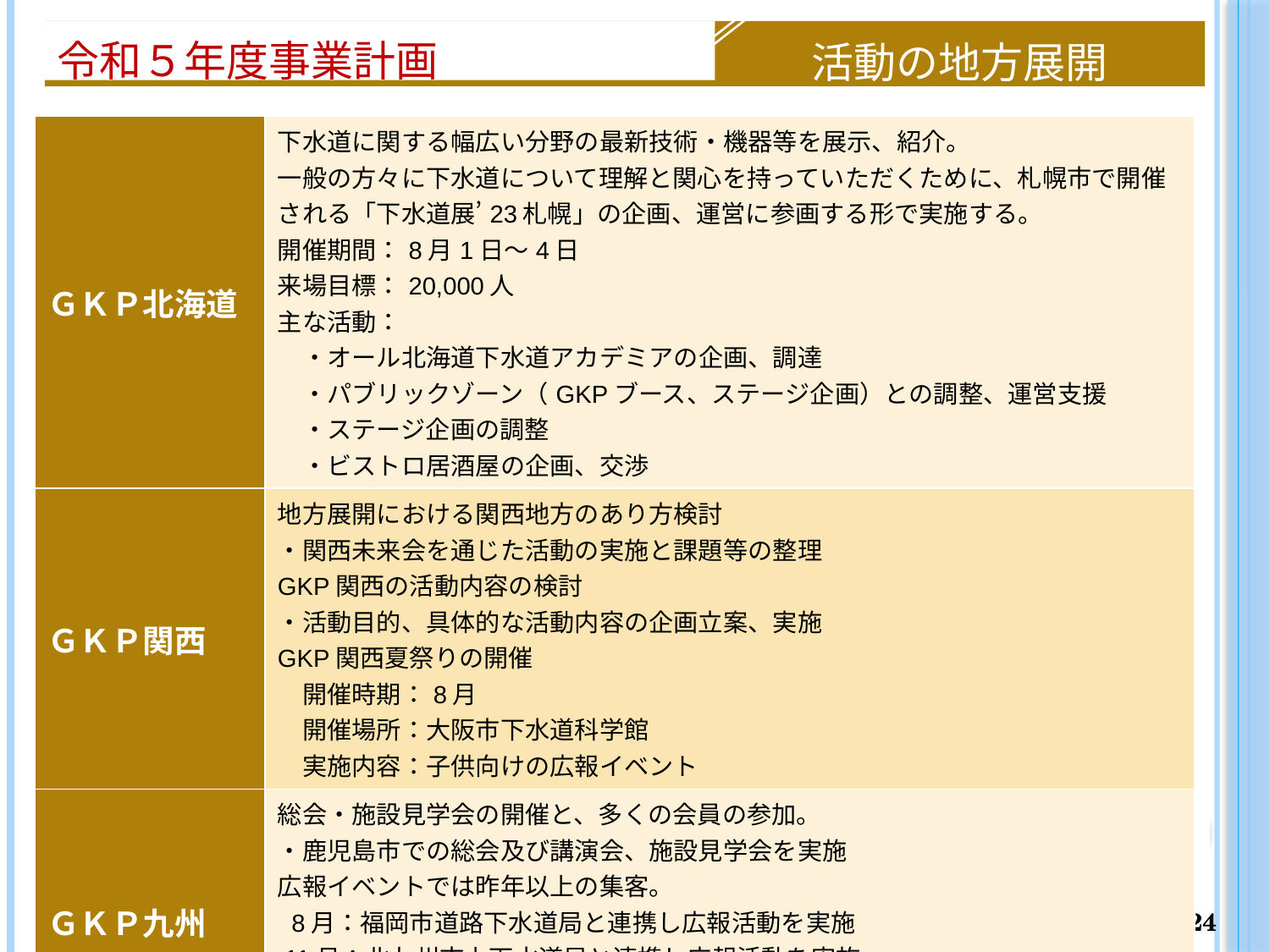

令和５年度事業計画
活動の地方展開

| ＧＫＰ北海道 | 下水道に関する幅広い分野の最新技術・機器等を展示、紹介。 一般の方々に下水道について理解と関心を持っていただくために、札幌市で開催される「下水道展’23札幌」の企画、運営に参画する形で実施する。 開催期間：8月1日～4日 来場目標：20,000人 主な活動： 　・オール北海道下水道アカデミアの企画、調達 　・パブリックゾーン（GKPブース、ステージ企画）との調整、運営支援 　・ステージ企画の調整 　・ビストロ居酒屋の企画、交渉 |
| --- | --- |
| ＧＫＰ関西 | 地方展開における関西地方のあり方検討 ・関西未来会を通じた活動の実施と課題等の整理 GKP関西の活動内容の検討 ・活動目的、具体的な活動内容の企画立案、実施 GKP関西夏祭りの開催 　開催時期：8月 　開催場所：大阪市下水道科学館 　実施内容：子供向けの広報イベント |
| ＧＫＰ九州 | 総会・施設見学会の開催と、多くの会員の参加。 ・鹿児島市での総会及び講演会、施設見学会を実施 広報イベントでは昨年以上の集客。 8月：福岡市道路下水道局と連携し広報活動を実施 11月：北九州市上下水道局と連携し広報活動を実施 下水道展における広報活動とGKP北海道との交流。 ・札幌市で開催される下水道展での広報活動とGKP北海道との交流活動の実施 |

24